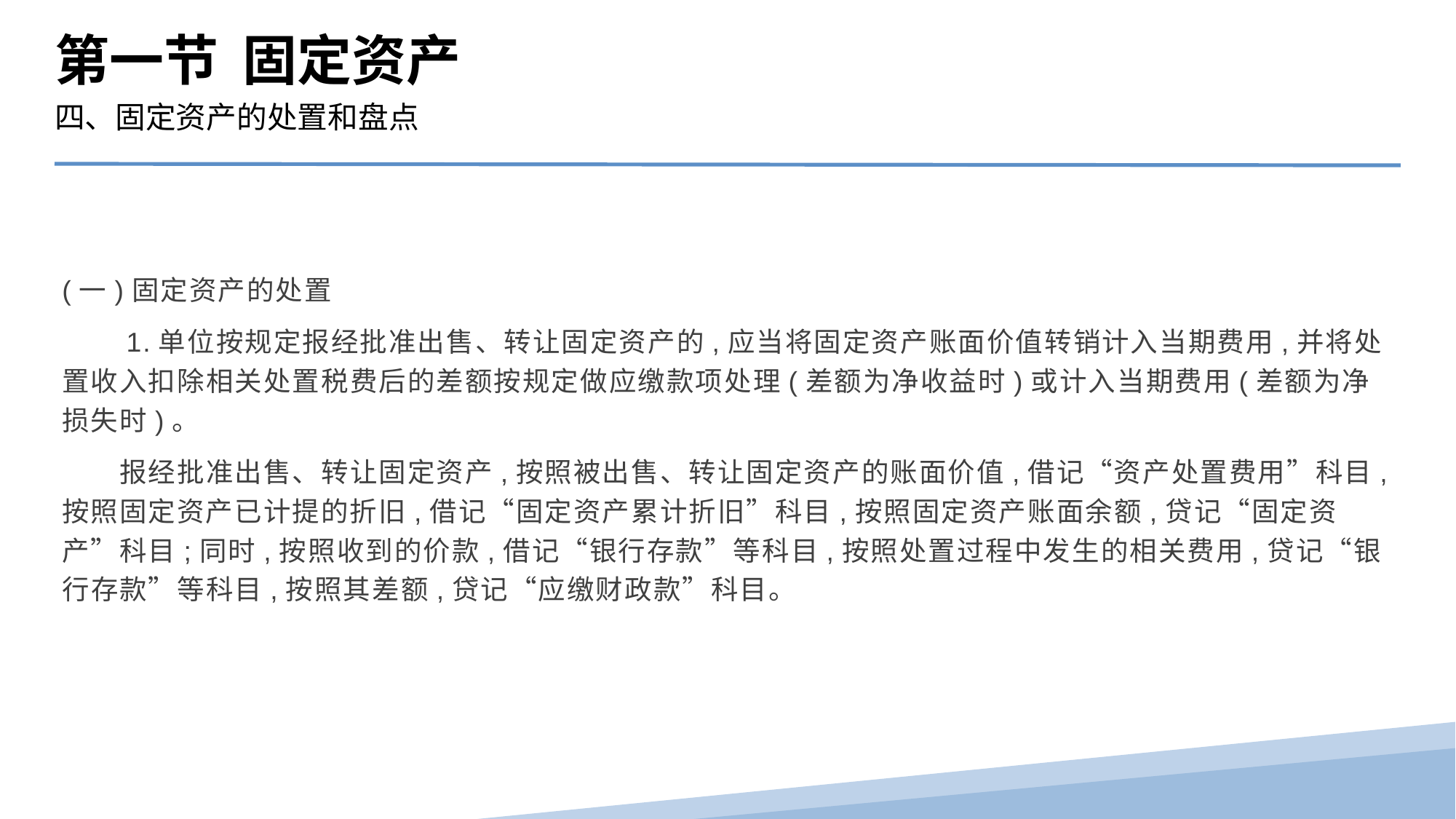

第一节  固定资产
四、固定资产的处置和盘点
(一)固定资产的处置
　　1.单位按规定报经批准出售、转让固定资产的,应当将固定资产账面价值转销计入当期费用,并将处置收入扣除相关处置税费后的差额按规定做应缴款项处理(差额为净收益时)或计入当期费用(差额为净损失时)。
　　报经批准出售、转让固定资产,按照被出售、转让固定资产的账面价值,借记“资产处置费用”科目,按照固定资产已计提的折旧,借记“固定资产累计折旧”科目,按照固定资产账面余额,贷记“固定资产”科目;同时,按照收到的价款,借记“银行存款”等科目,按照处置过程中发生的相关费用,贷记“银行存款”等科目,按照其差额,贷记“应缴财政款”科目。